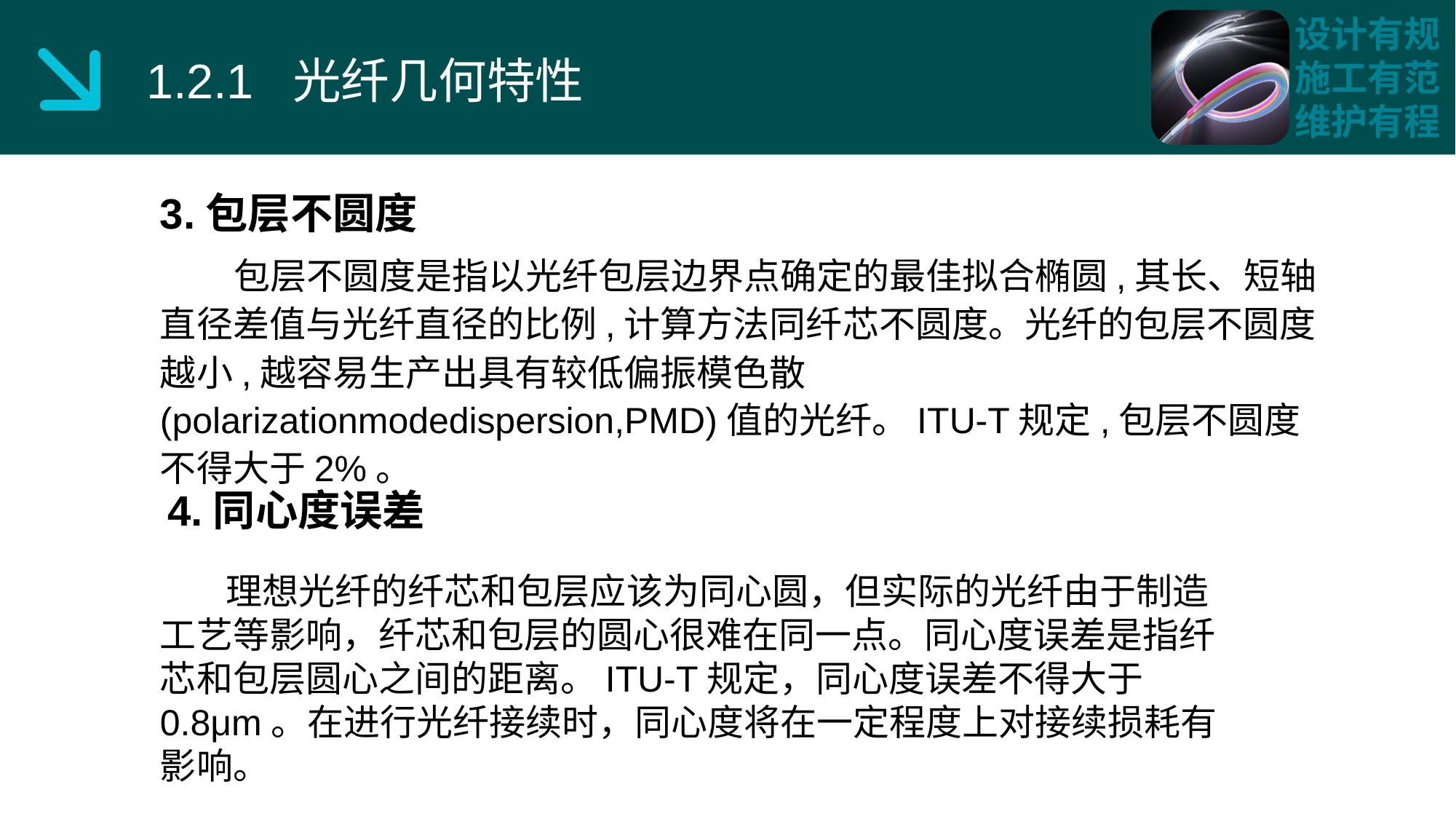

1.2.1  光纤几何特性

3.包层不圆度
        包层不圆度是指以光纤包层边界点确定的最佳拟合椭圆,其长、短轴直径差值与光纤直径的比例,计算方法同纤芯不圆度。光纤的包层不圆度越小,越容易生产出具有较低偏振模色散(polarizationmodedispersion,PMD)值的光纤。ITU-T规定,包层不圆度不得大于2%。
4.同心度误差
       理想光纤的纤芯和包层应该为同心圆，但实际的光纤由于制造工艺等影响，纤芯和包层的圆心很难在同一点。同心度误差是指纤芯和包层圆心之间的距离。ITU-T规定，同心度误差不得大于0.8μm。在进行光纤接续时，同心度将在一定程度上对接续损耗有影响。